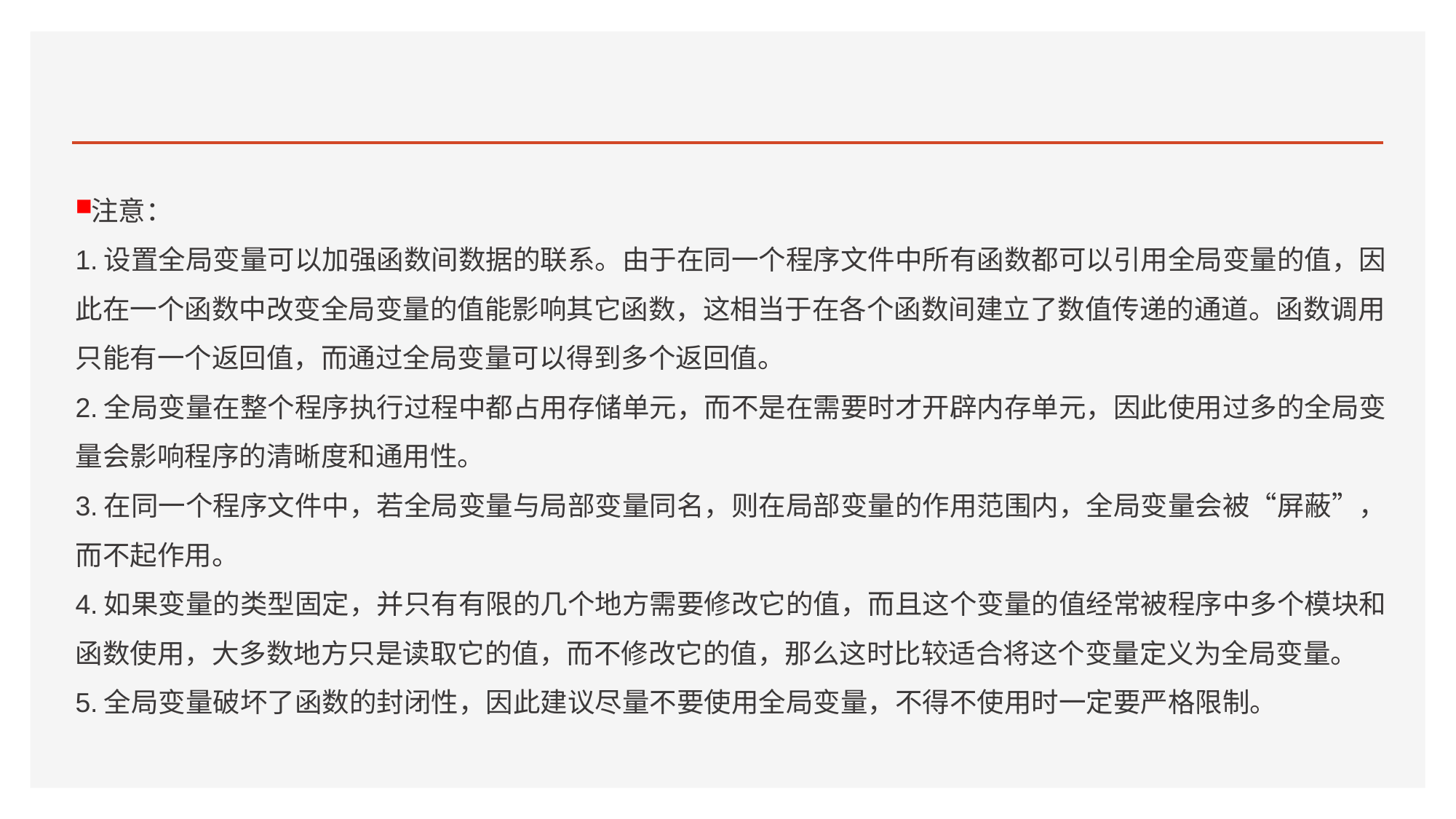

#
注意：
1.设置全局变量可以加强函数间数据的联系。由于在同一个程序文件中所有函数都可以引用全局变量的值，因此在一个函数中改变全局变量的值能影响其它函数，这相当于在各个函数间建立了数值传递的通道。函数调用只能有一个返回值，而通过全局变量可以得到多个返回值。
2.全局变量在整个程序执行过程中都占用存储单元，而不是在需要时才开辟内存单元，因此使用过多的全局变量会影响程序的清晰度和通用性。
3.在同一个程序文件中，若全局变量与局部变量同名，则在局部变量的作用范围内，全局变量会被“屏蔽”，而不起作用。
4.如果变量的类型固定，并只有有限的几个地方需要修改它的值，而且这个变量的值经常被程序中多个模块和函数使用，大多数地方只是读取它的值，而不修改它的值，那么这时比较适合将这个变量定义为全局变量。
5.全局变量破坏了函数的封闭性，因此建议尽量不要使用全局变量，不得不使用时一定要严格限制。